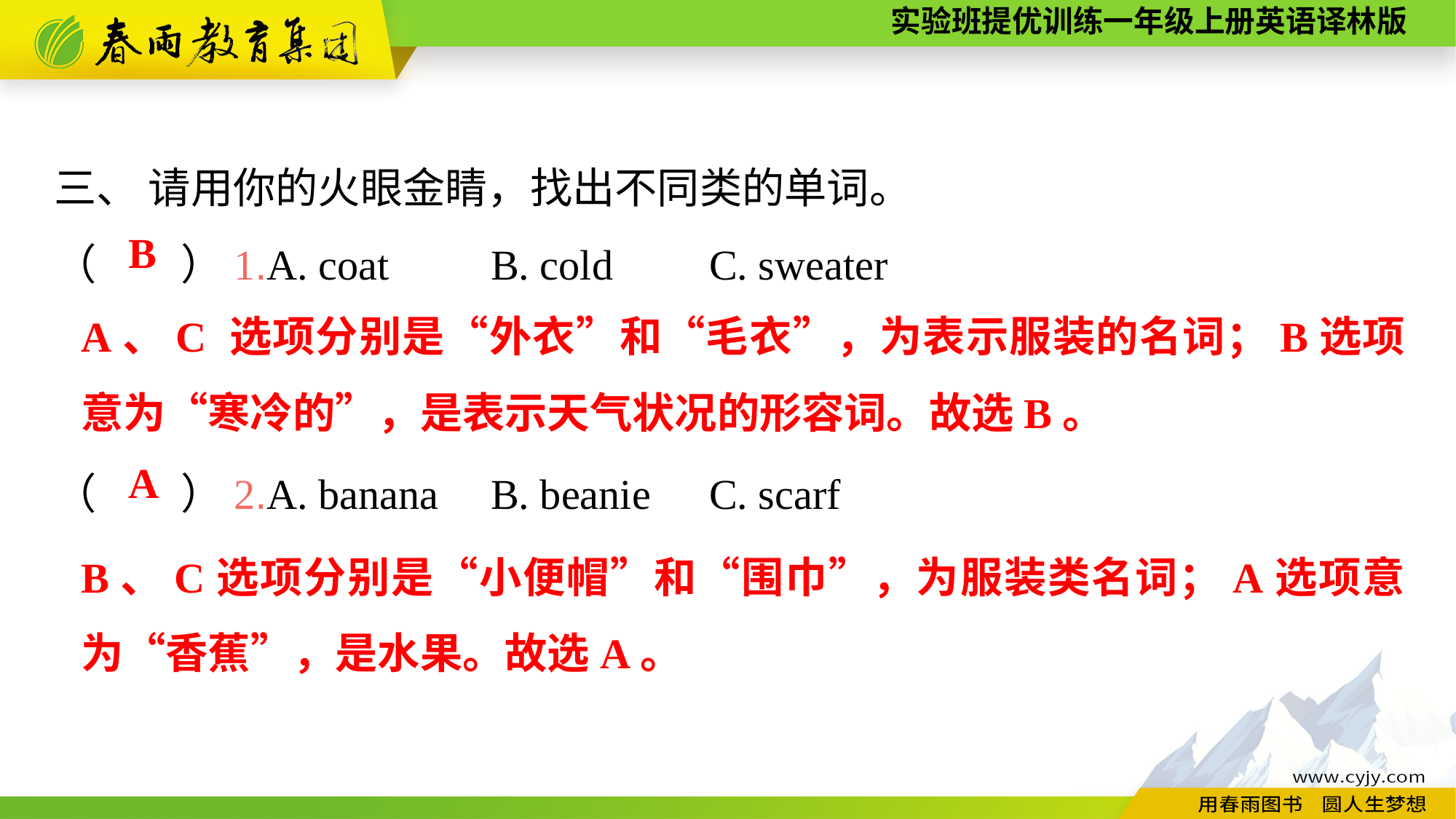

三、 请用你的火眼金睛，找出不同类的单词。
（　　）1.A. coat	B. cold	C. sweater

（　　）2.A. banana	B. beanie	C. scarf
B
A、C 选项分别是“外衣”和“毛衣”，为表示服装的名词；B选项意为“寒冷的”，是表示天气状况的形容词。故选B。
A
B、C选项分别是“小便帽”和“围巾”，为服装类名词；A选项意为“香蕉”，是水果。故选A。